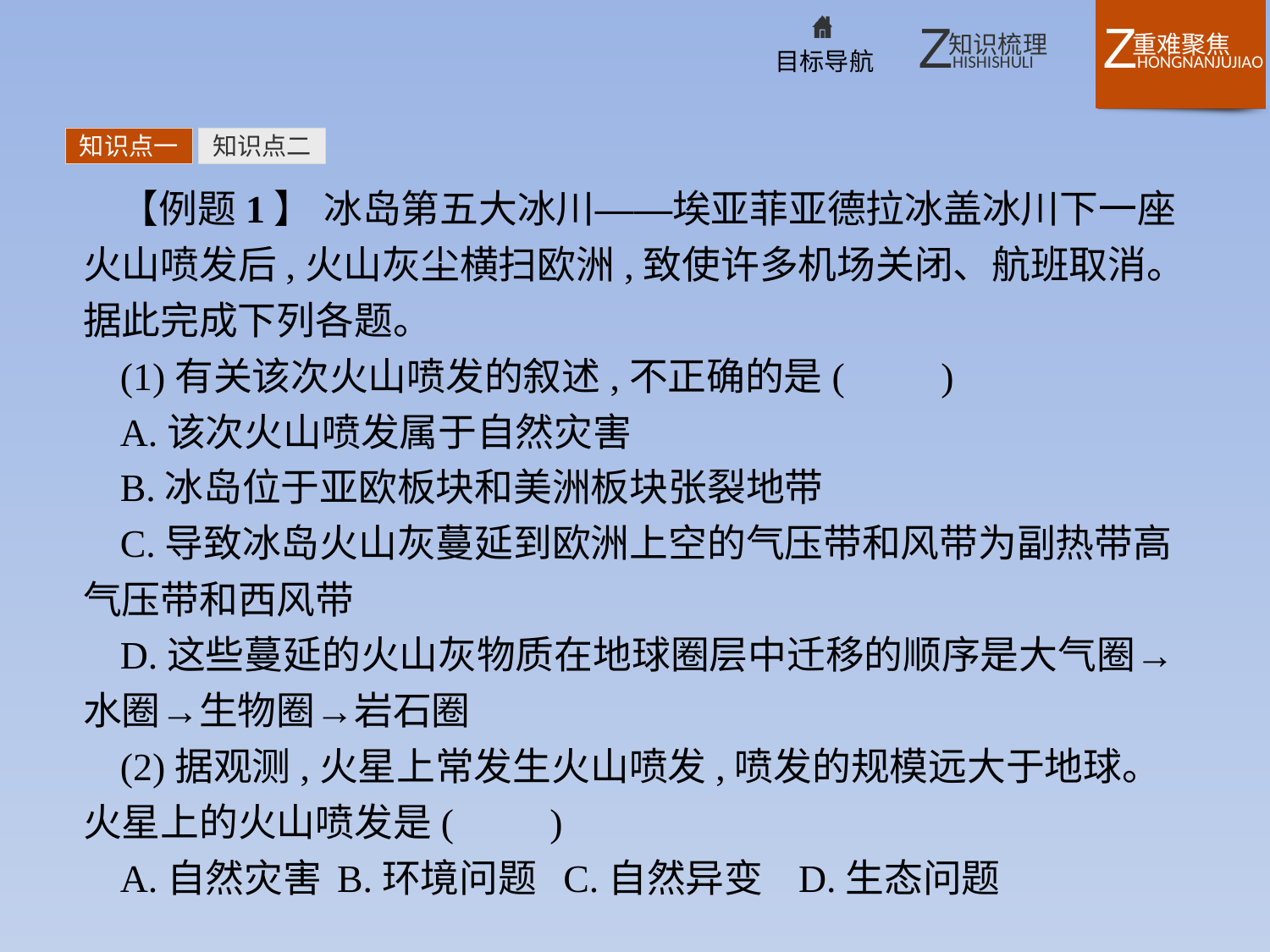

知识点一
知识点二
【例题1】 冰岛第五大冰川——埃亚菲亚德拉冰盖冰川下一座火山喷发后,火山灰尘横扫欧洲,致使许多机场关闭、航班取消。据此完成下列各题。
(1)有关该次火山喷发的叙述,不正确的是(　　)
A.该次火山喷发属于自然灾害
B.冰岛位于亚欧板块和美洲板块张裂地带
C.导致冰岛火山灰蔓延到欧洲上空的气压带和风带为副热带高气压带和西风带
D.这些蔓延的火山灰物质在地球圈层中迁移的顺序是大气圈→水圈→生物圈→岩石圈
(2)据观测,火星上常发生火山喷发,喷发的规模远大于地球。火星上的火山喷发是(　　)
A.自然灾害	B.环境问题  C.自然异变   D.生态问题